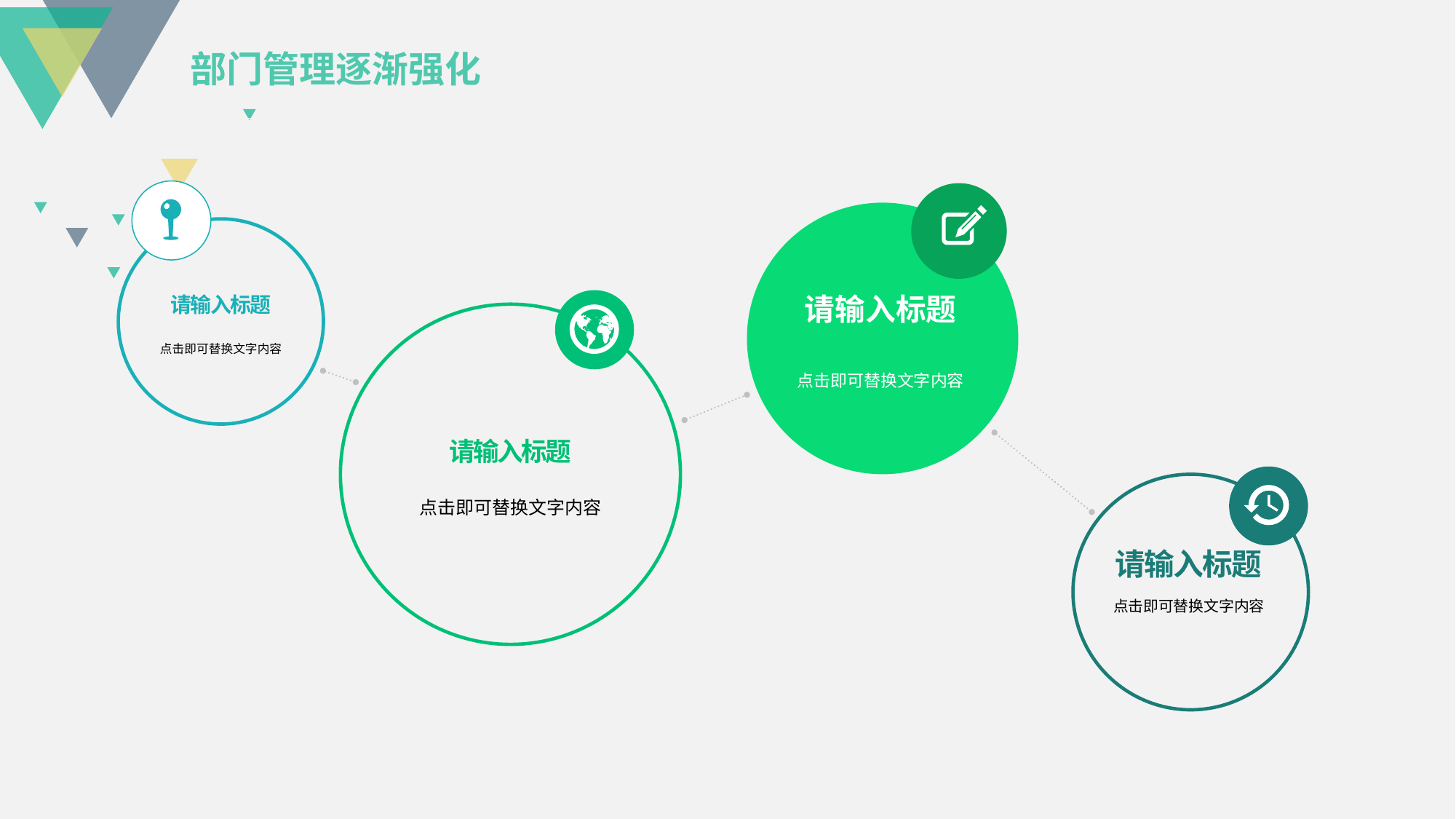

部门管理逐渐强化

请输入标题
请输入标题

点击即可替换文字内容
点击即可替换文字内容
请输入标题

点击即可替换文字内容

请输入标题
点击即可替换文字内容